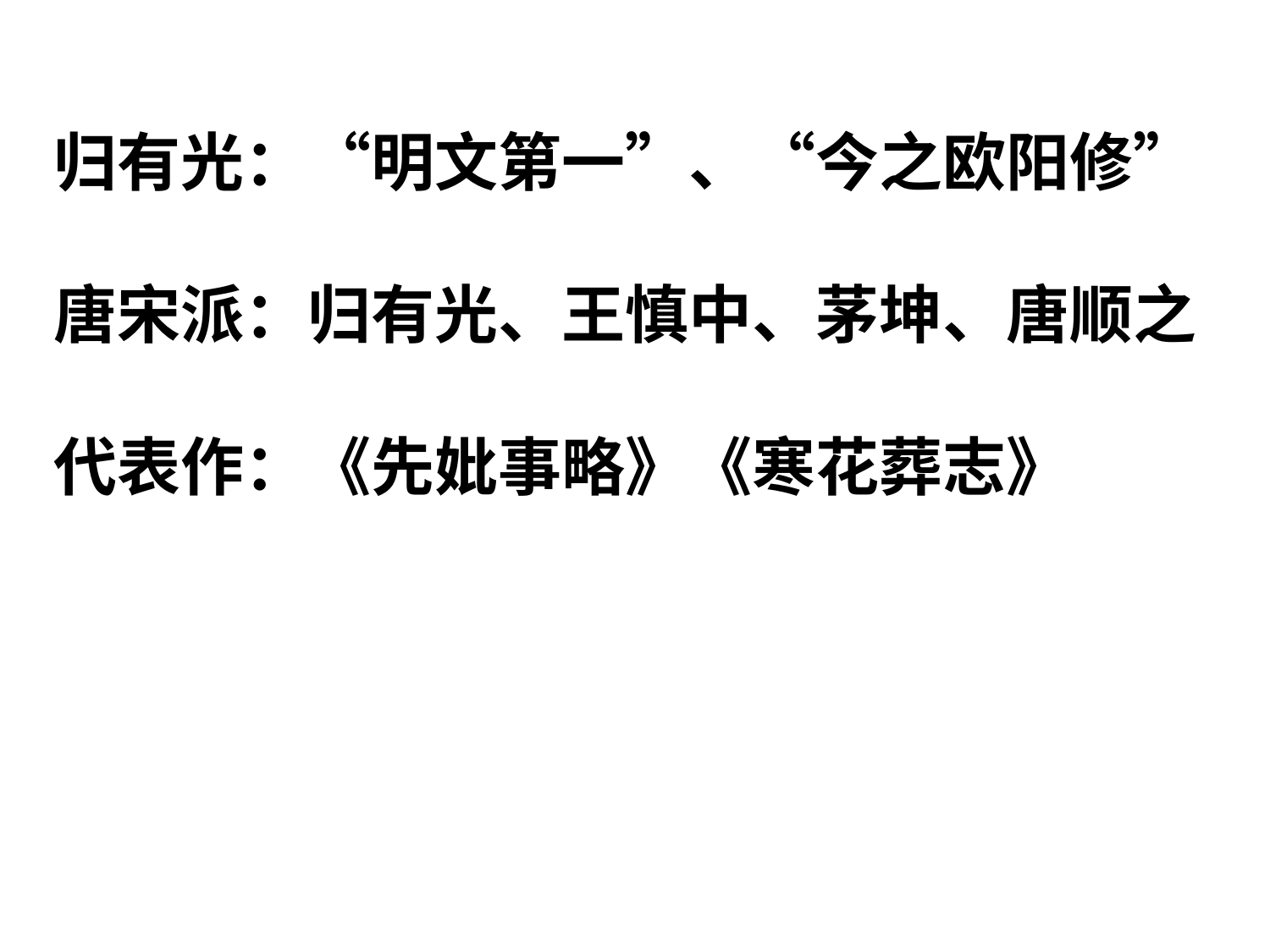

归有光：“明文第一”、“今之欧阳修”

唐宋派：归有光、王慎中、茅坤、唐顺之

代表作：《先妣事略》《寒花葬志》